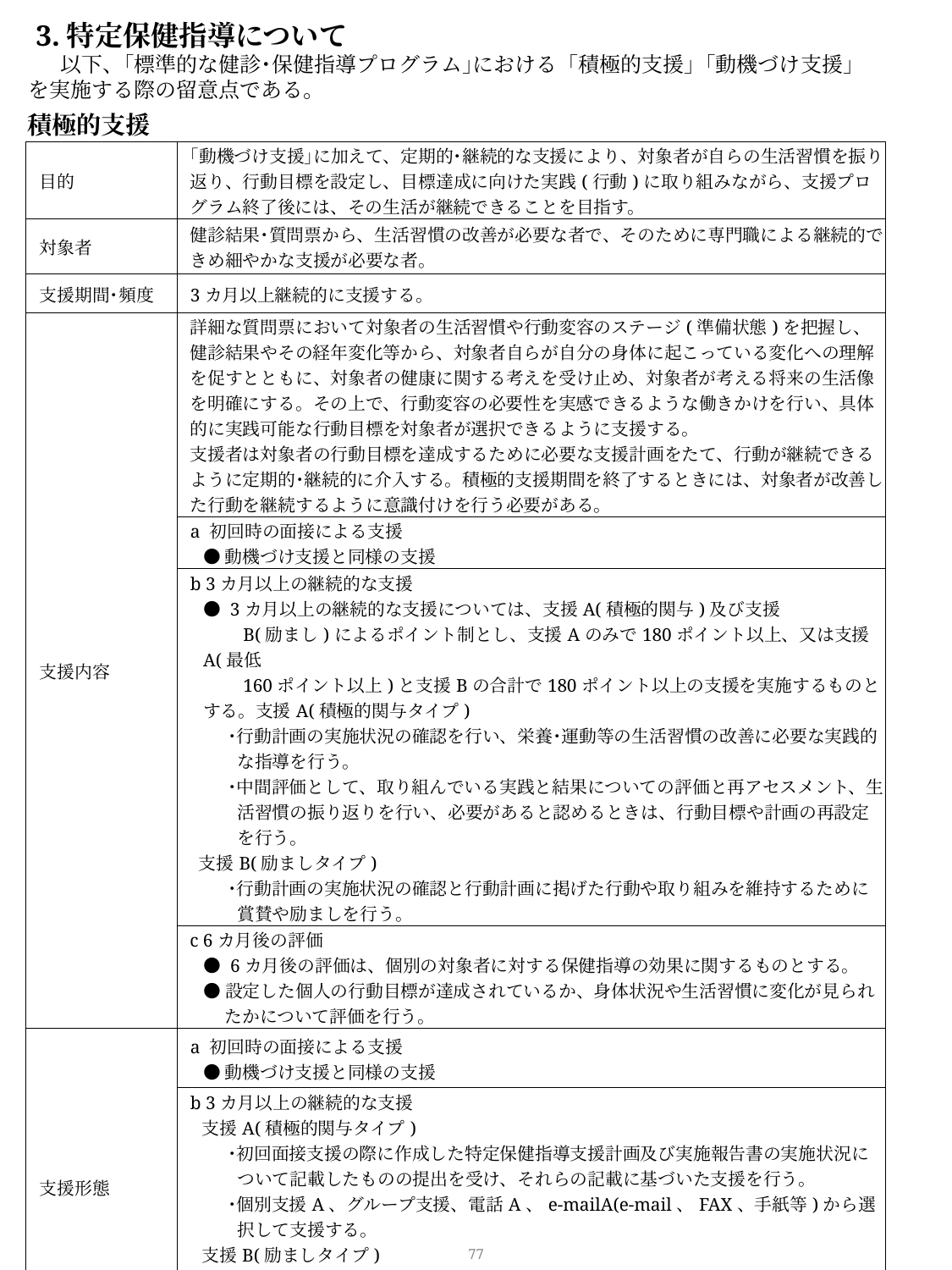

3.特定保健指導について
　以下、｢標準的な健診･保健指導プログラム｣における「積極的支援」｢動機づけ支援｣を実施する際の留意点である。

| 積極的支援 |  |
| --- | --- |
| 目的 | ｢動機づけ支援｣に加えて、定期的･継続的な支援により、対象者が自らの生活習慣を振り返り、行動目標を設定し、目標達成に向けた実践(行動)に取り組みながら、支援プログラム終了後には、その生活が継続できることを目指す。 |
| 対象者 | 健診結果･質問票から、生活習慣の改善が必要な者で、そのために専門職による継続的できめ細やかな支援が必要な者。 |
| 支援期間･頻度 | 3カ月以上継続的に支援する。 |
| 支援内容 | 詳細な質問票において対象者の生活習慣や行動変容のステージ(準備状態)を把握し、健診結果やその経年変化等から、対象者自らが自分の身体に起こっている変化への理解を促すとともに、対象者の健康に関する考えを受け止め、対象者が考える将来の生活像を明確にする。その上で、行動変容の必要性を実感できるような働きかけを行い、具体的に実践可能な行動目標を対象者が選択できるように支援する。 支援者は対象者の行動目標を達成するために必要な支援計画をたて、行動が継続できるように定期的･継続的に介入する。積極的支援期間を終了するときには、対象者が改善した行動を継続するように意識付けを行う必要がある。 |
|  | a 初回時の面接による支援 ● 動機づけ支援と同様の支援 |
|  | b 3カ月以上の継続的な支援 ● 3カ月以上の継続的な支援については、支援A(積極的関与)及び支援 　　B(励まし)によるポイント制とし、支援Aのみで180ポイント以上、又は支援A(最低 　　160ポイント以上)と支援Bの合計で180ポイント以上の支援を実施するものとする。支援A(積極的関与タイプ) ･行動計画の実施状況の確認を行い、栄養･運動等の生活習慣の改善に必要な実践的な指導を行う。 ･中間評価として、取り組んでいる実践と結果についての評価と再アセスメント、生活習慣の振り返りを行い、必要があると認めるときは、行動目標や計画の再設定を行う。 支援B(励ましタイプ) ･行動計画の実施状況の確認と行動計画に掲げた行動や取り組みを維持するために賞賛や励ましを行う。 |
|  | c 6カ月後の評価 ● 6カ月後の評価は、個別の対象者に対する保健指導の効果に関するものとする。 ● 設定した個人の行動目標が達成されているか、身体状況や生活習慣に変化が見られ 　　たかについて評価を行う。 |
| 支援形態 | a 初回時の面接による支援 ● 動機づけ支援と同様の支援 |
|  | b 3カ月以上の継続的な支援 支援A(積極的関与タイプ) ･初回面接支援の際に作成した特定保健指導支援計画及び実施報告書の実施状況について記載したものの提出を受け、それらの記載に基づいた支援を行う。 ･個別支援A、グループ支援、電話A、e-mailA(e-mail、FAX、手紙等)から選択して支援する。 支援B(励ましタイプ) ･支援計画の実施状況の確認と励ましや賞賛をする支援をいう。 ･個別支援B、電話B、e-mailB(e-mail、FAX、手紙等)から選択して支援する。 |
|  | c 6カ月後の評価 ● 6カ月後の評価は、面接又は通信等を利用して行う。 |
77